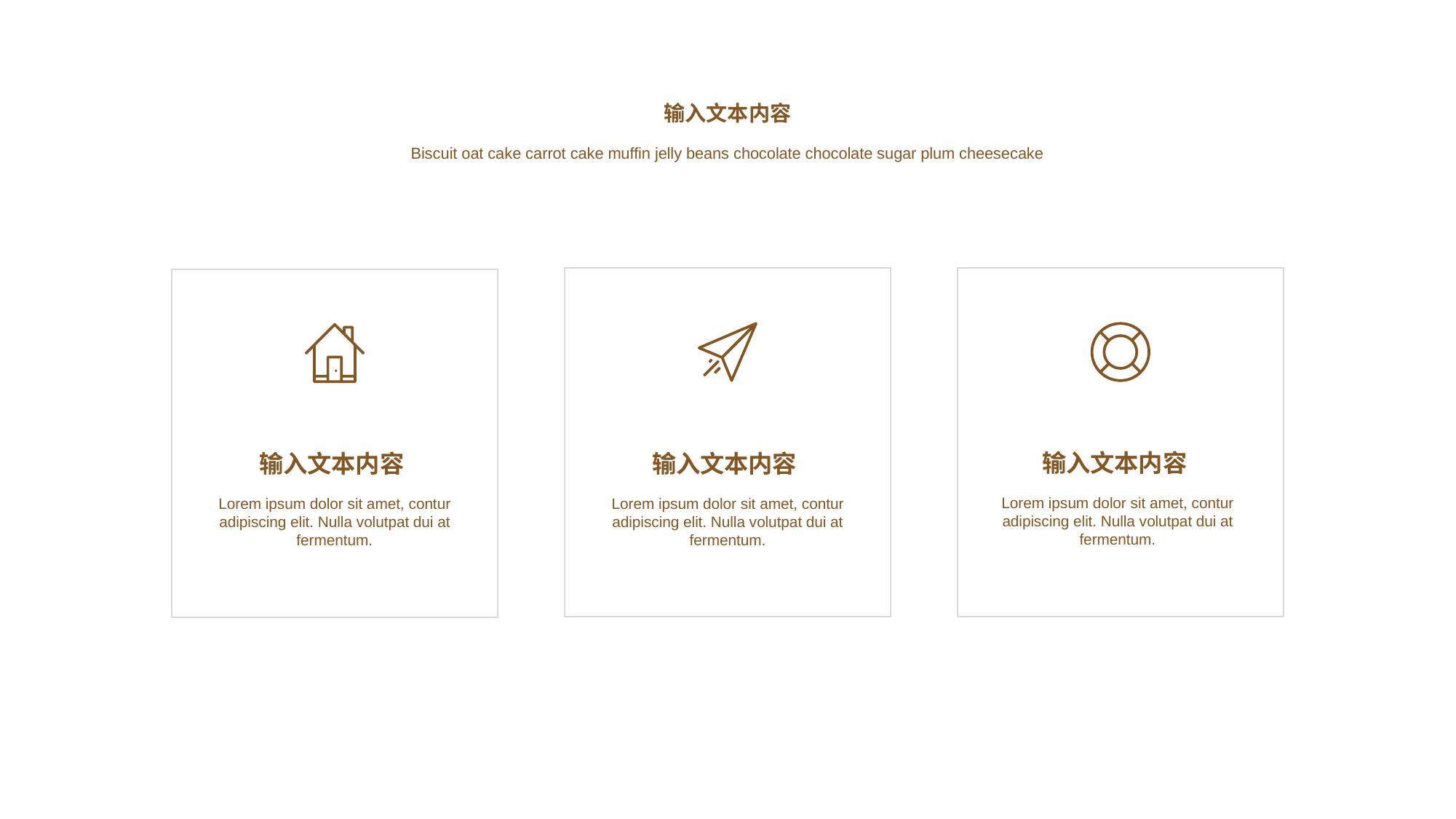

输入文本内容
Biscuit oat cake carrot cake muffin jelly beans chocolate chocolate sugar plum cheesecake

输入文本内容
输入文本内容
输入文本内容
Lorem ipsum dolor sit amet, contur adipiscing elit. Nulla volutpat dui at fermentum.
Lorem ipsum dolor sit amet, contur adipiscing elit. Nulla volutpat dui at fermentum.
Lorem ipsum dolor sit amet, contur adipiscing elit. Nulla volutpat dui at fermentum.